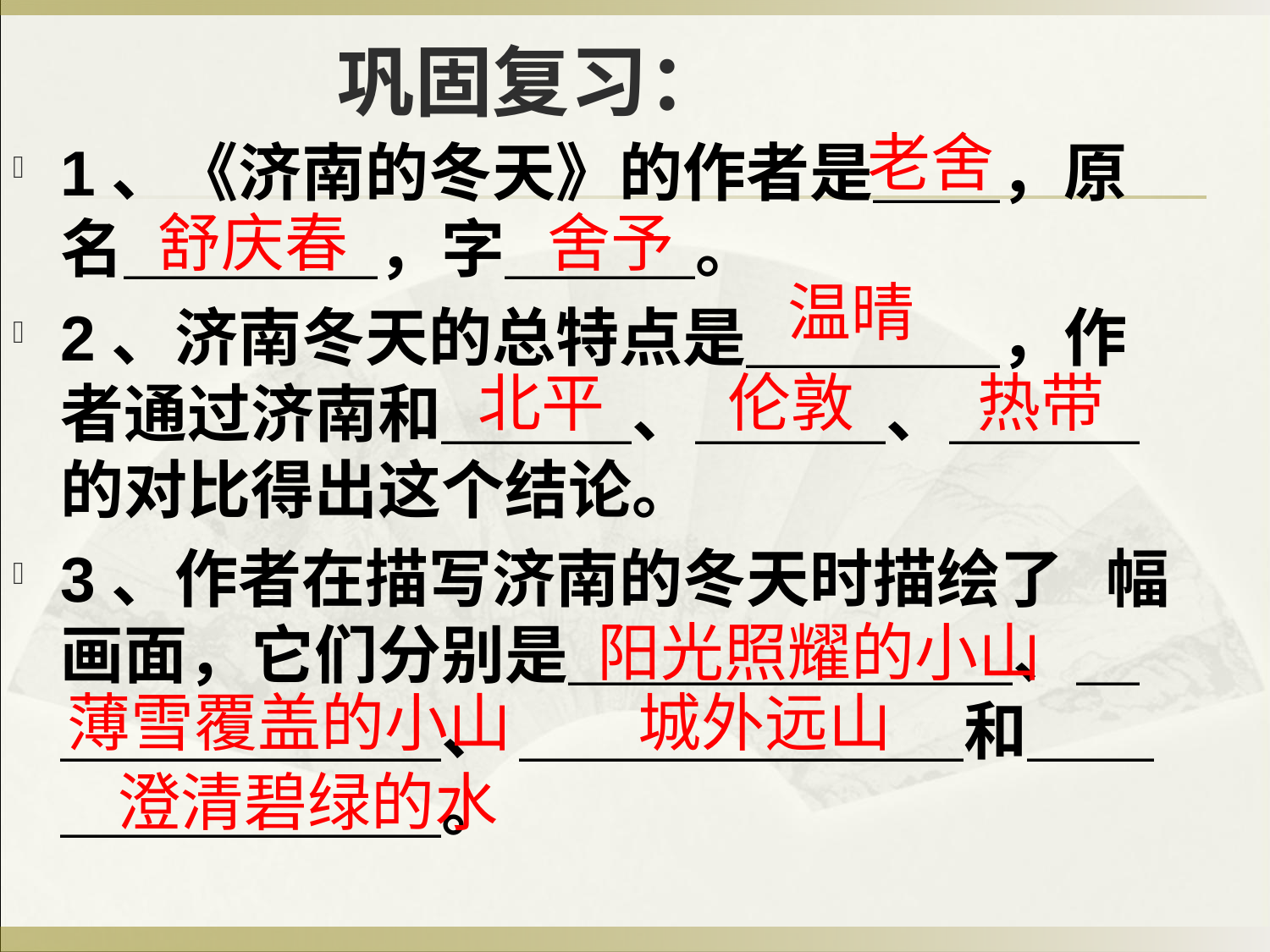

# 巩固复习：
老舍
1、《济南的冬天》的作者是＿＿，原名＿＿＿＿，字＿＿＿。
2、济南冬天的总特点是＿＿＿＿，作者通过济南和＿＿＿、＿＿＿、＿＿＿的对比得出这个结论。
3、作者在描写济南的冬天时描绘了   幅画面，它们分别是＿＿＿＿＿＿＿、＿＿＿＿＿＿＿、 ＿＿＿＿＿＿＿和＿＿＿＿＿＿＿＿。

舒庆春
舍予
温晴
北平
伦敦
热带
阳光照耀的小山
薄雪覆盖的小山
城外远山
澄清碧绿的水